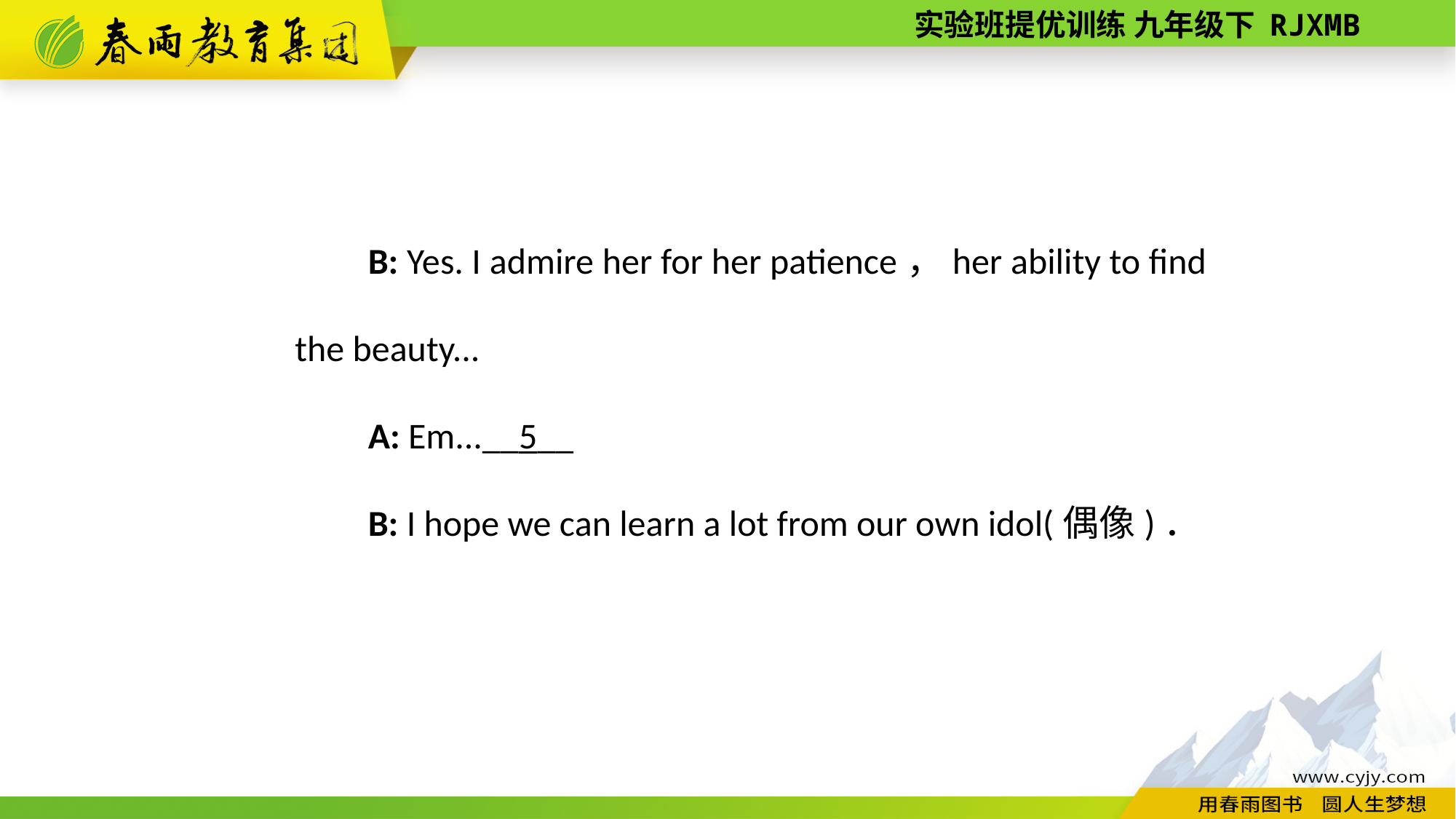

B: Yes. I admire her for her patience，her ability to find the beauty...
A: Em...__5__
B: I hope we can learn a lot from our own idol(偶像)．